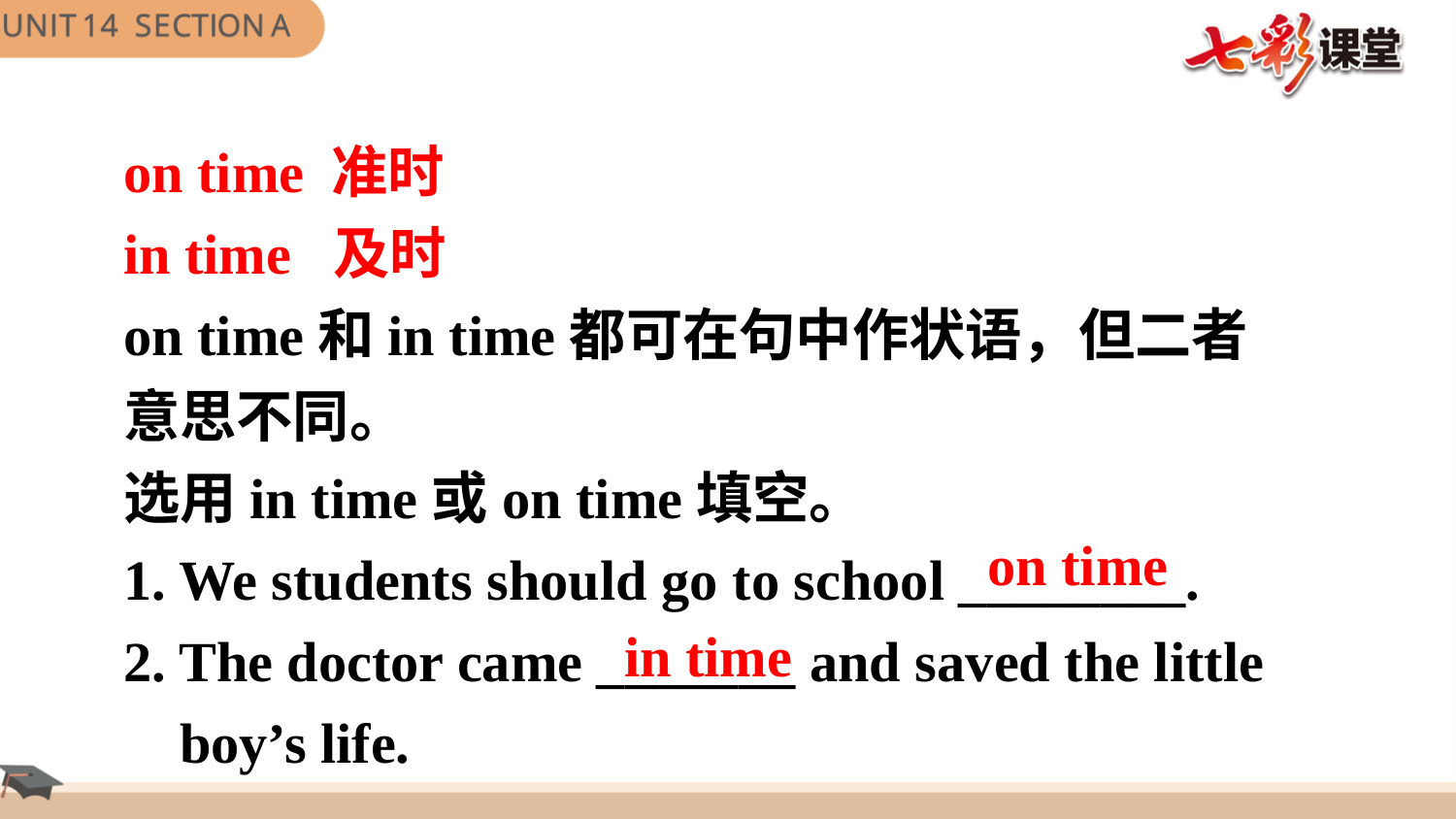

on time 准时
in time  及时
on time和in time都可在句中作状语，但二者意思不同。
选用in time或on time填空。
1. We students should go to school ________.
2. The doctor came _______ and saved the little
    boy’s life.
on time
in time